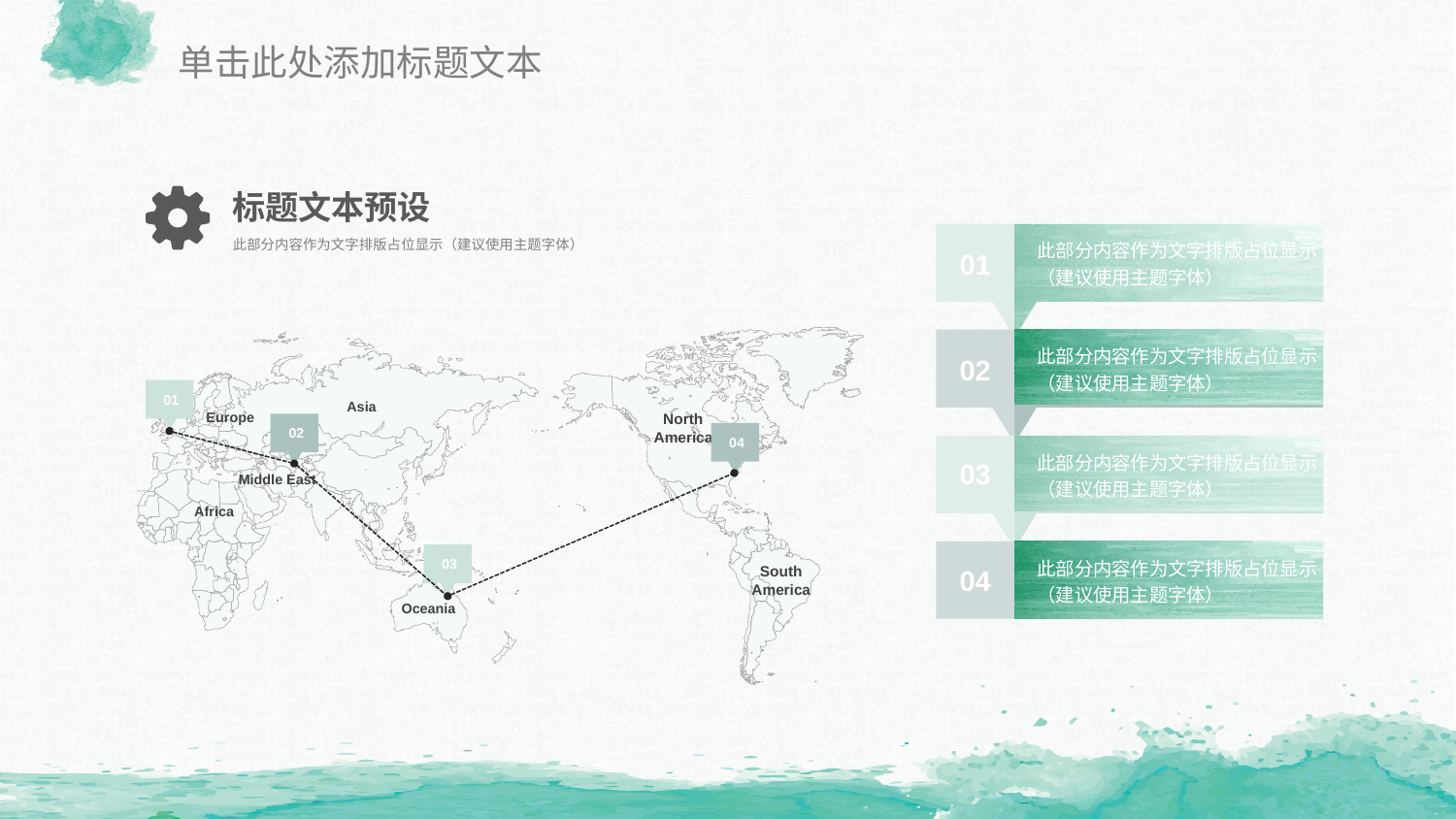

单击此处添加标题文本

标题文本预设
此部分内容作为文字排版占位显示（建议使用主题字体）
此部分内容作为文字排版占位显示
（建议使用主题字体）

01

Asia
Europe
North
America
Middle East
Africa
South
America
Oceania
此部分内容作为文字排版占位显示
（建议使用主题字体）

02

01

02

04
03

此部分内容作为文字排版占位显示
（建议使用主题字体）
04

此部分内容作为文字排版占位显示
（建议使用主题字体）

03